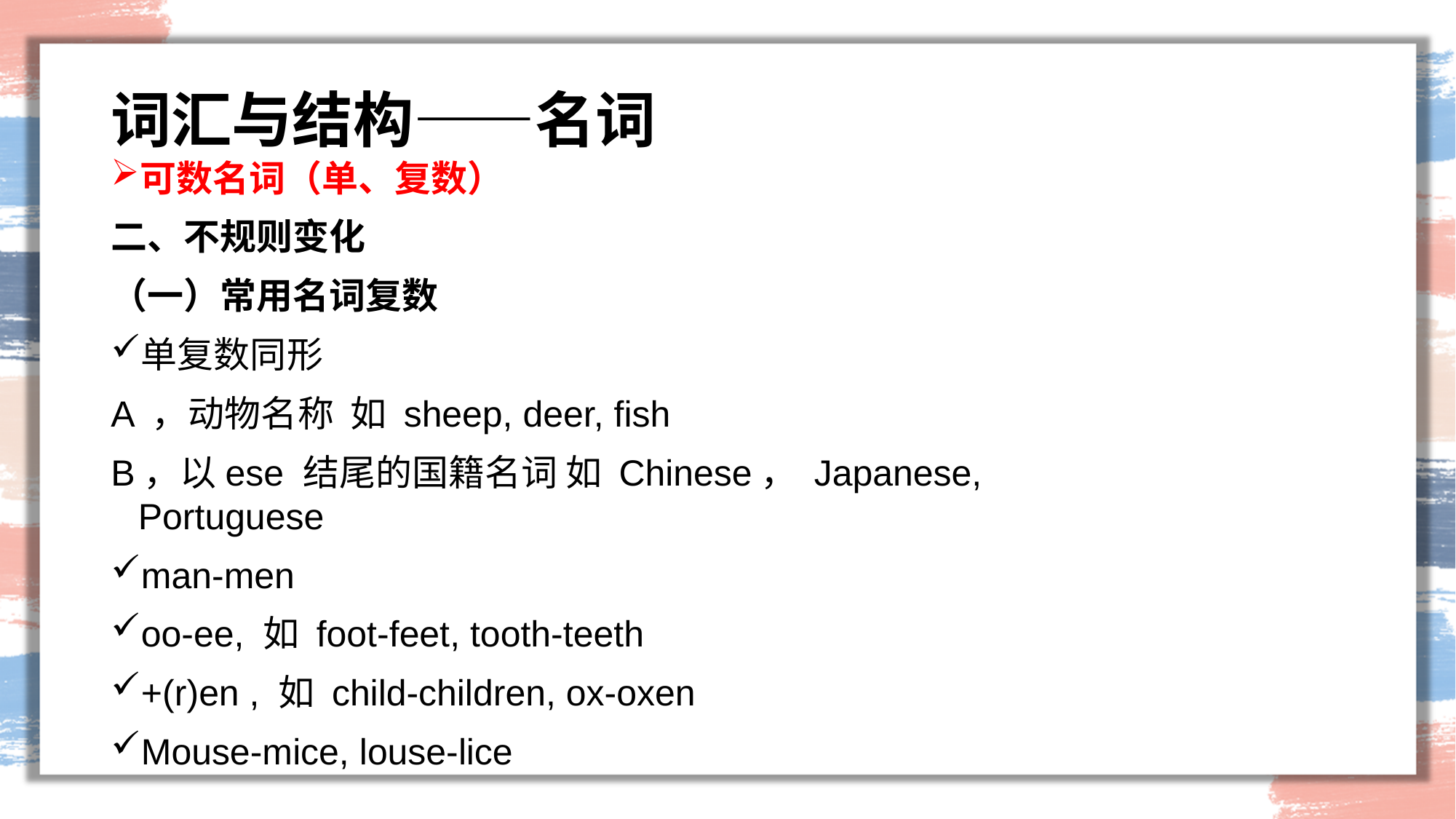

# 词汇与结构——名词
可数名词（单、复数）
二、不规则变化
（一）常用名词复数
单复数同形
A ，动物名称  如 sheep, deer, fish
B，以ese 结尾的国籍名词 如 Chinese， Japanese, Portuguese
man-men
oo-ee, 如 foot-feet, tooth-teeth
+(r)en , 如 child-children, ox-oxen
Mouse-mice, louse-lice